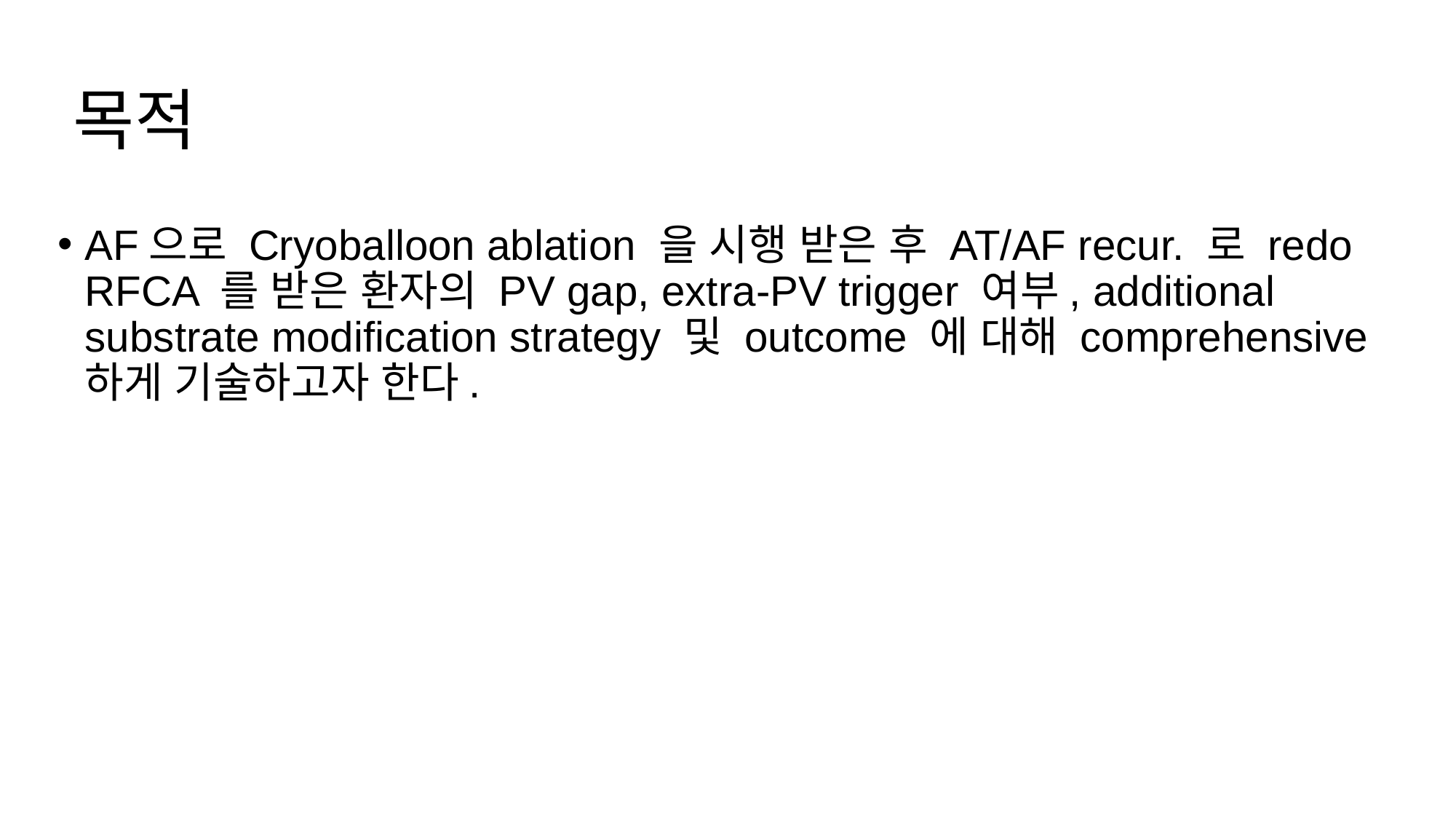

# 목적
AF으로 Cryoballoon ablation 을 시행 받은 후 AT/AF recur. 로 redo RFCA 를 받은 환자의 PV gap, extra-PV trigger 여부, additional substrate modification strategy 및 outcome 에 대해 comprehensive 하게 기술하고자 한다.